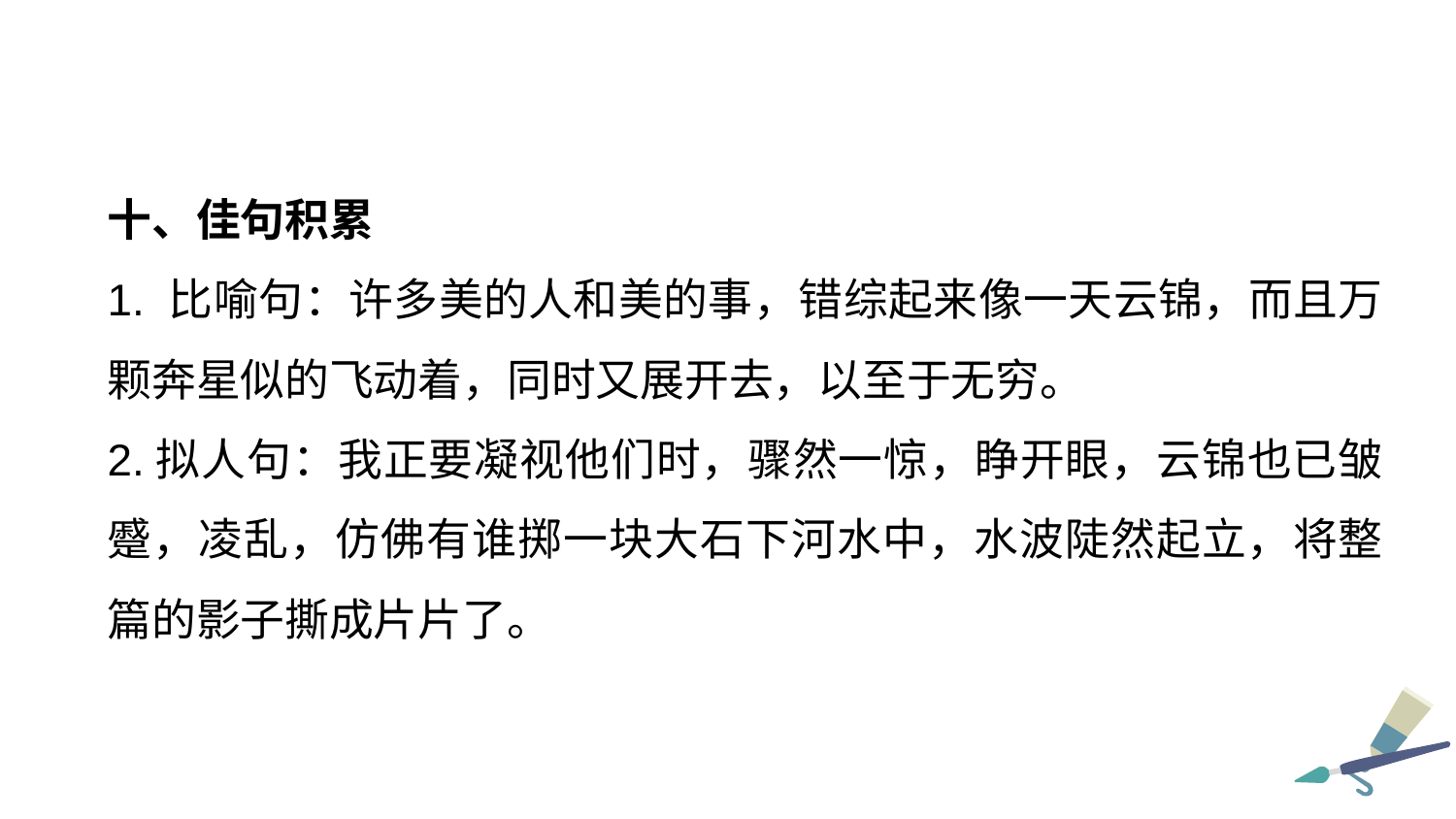

十、佳句积累
1. 比喻句：许多美的人和美的事，错综起来像一天云锦，而且万颗奔星似的飞动着，同时又展开去，以至于无穷。
2.拟人句：我正要凝视他们时，骤然一惊，睁开眼，云锦也已皱蹙，凌乱，仿佛有谁掷一块大石下河水中，水波陡然起立，将整篇的影子撕成片片了。